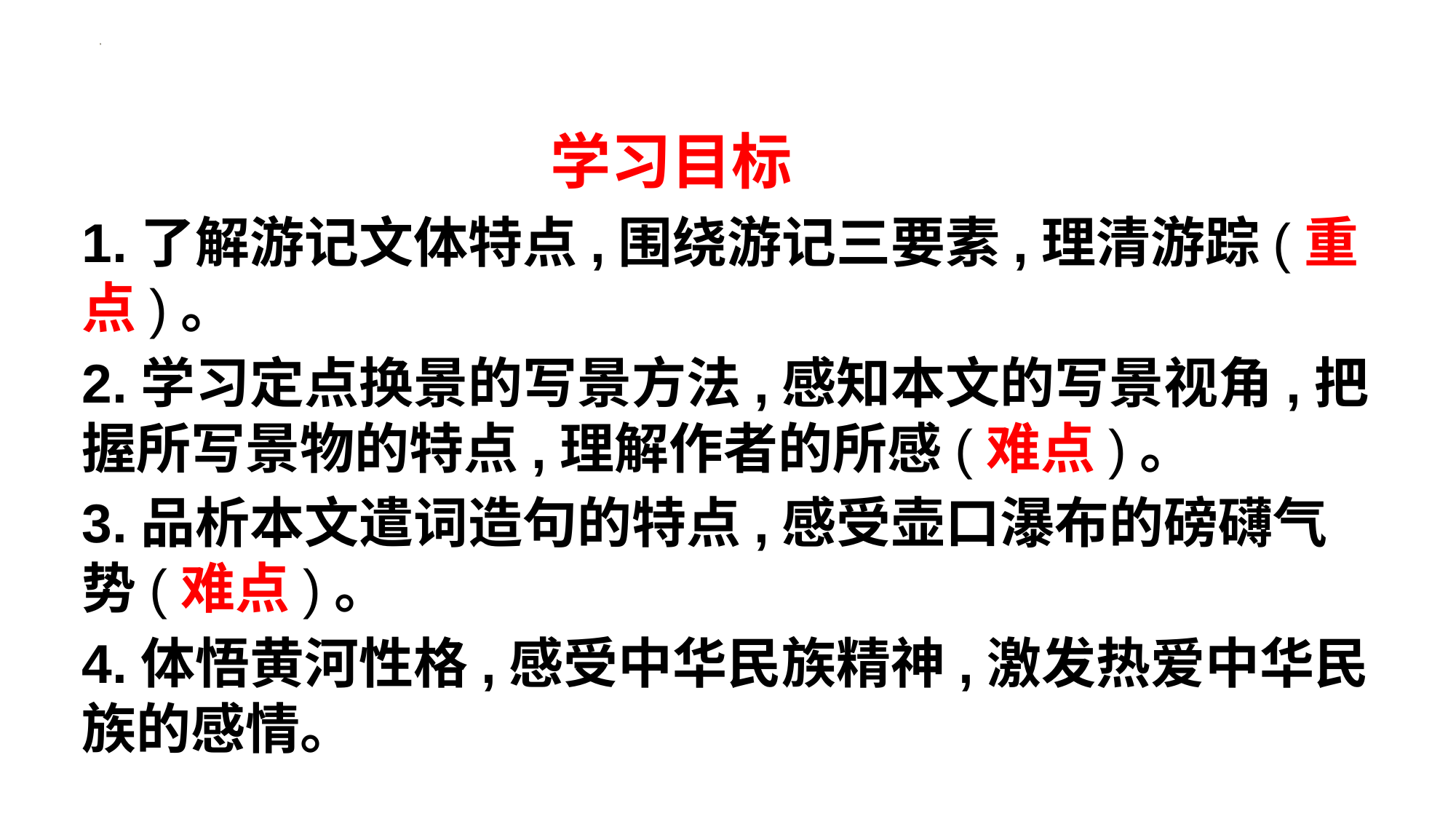

学习目标
1.了解游记文体特点,围绕游记三要素,理清游踪(重点)。
2.学习定点换景的写景方法,感知本文的写景视角,把握所写景物的特点,理解作者的所感(难点)。
3.品析本文遣词造句的特点,感受壶口瀑布的磅礴气势(难点)。
4.体悟黄河性格,感受中华民族精神,激发热爱中华民族的感情。